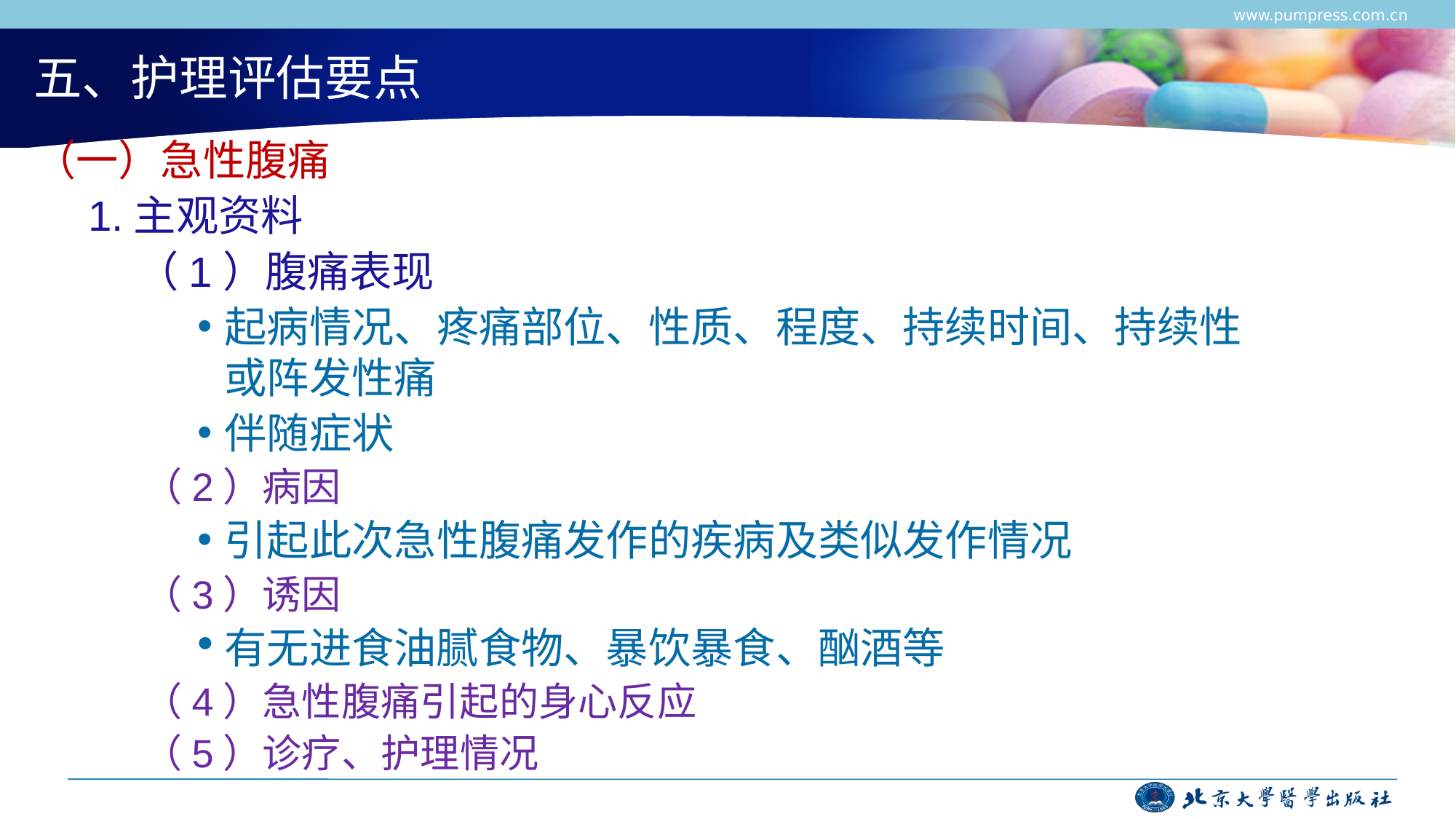

www.pumpress.com.cn
# 五、护理评估要点
（一）急性腹痛
1.主观资料
    （1）腹痛表现
起病情况、疼痛部位、性质、程度、持续时间、持续性或阵发性痛
伴随症状
（2）病因
引起此次急性腹痛发作的疾病及类似发作情况
（3）诱因
有无进食油腻食物、暴饮暴食、酗酒等
（4）急性腹痛引起的身心反应
（5）诊疗、护理情况